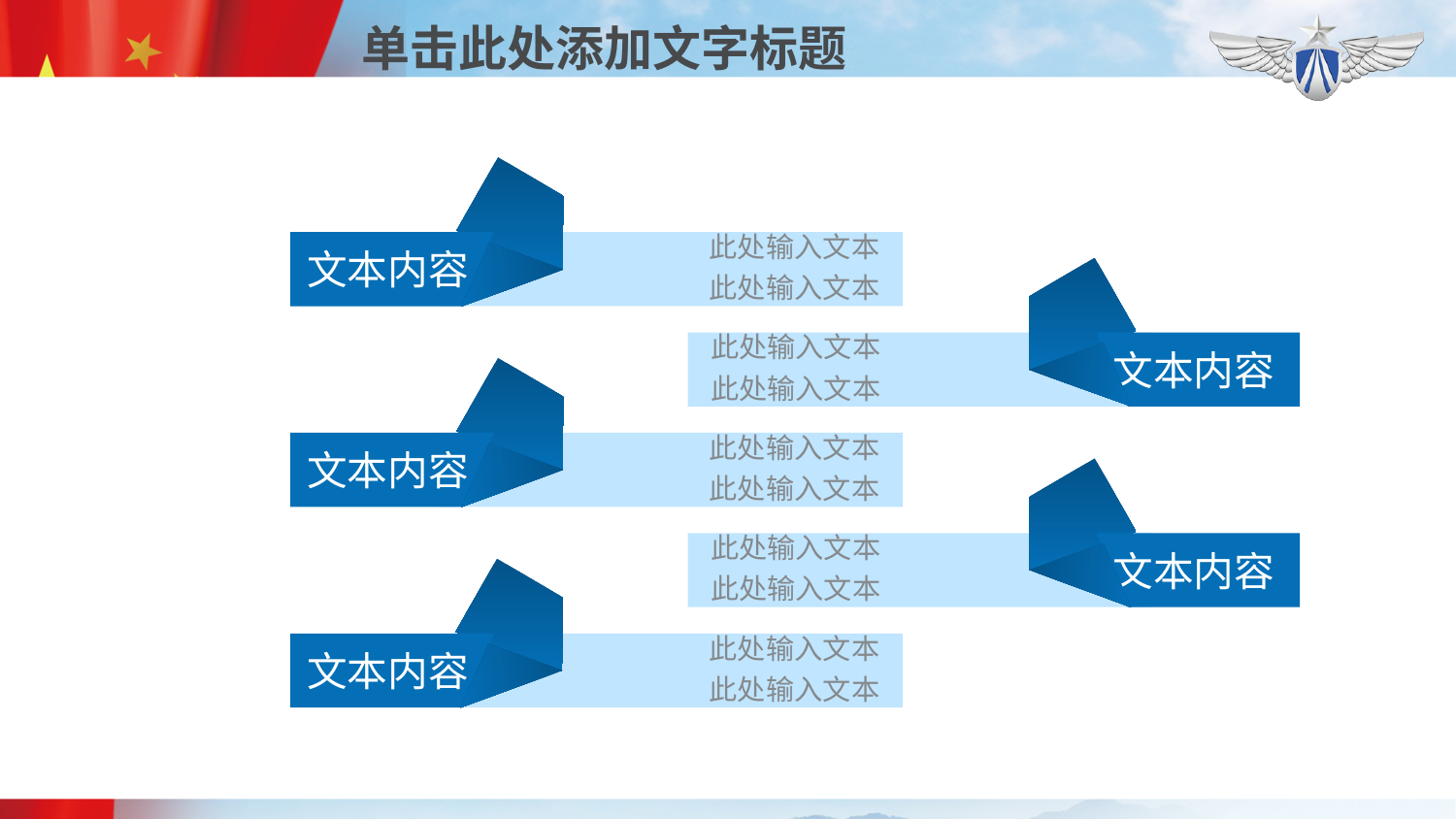

文本内容

此处输入文本
此处输入文本

此处输入文本
此处输入文本
文本内容

文本内容

此处输入文本
此处输入文本

此处输入文本
此处输入文本
文本内容

文本内容

此处输入文本
此处输入文本